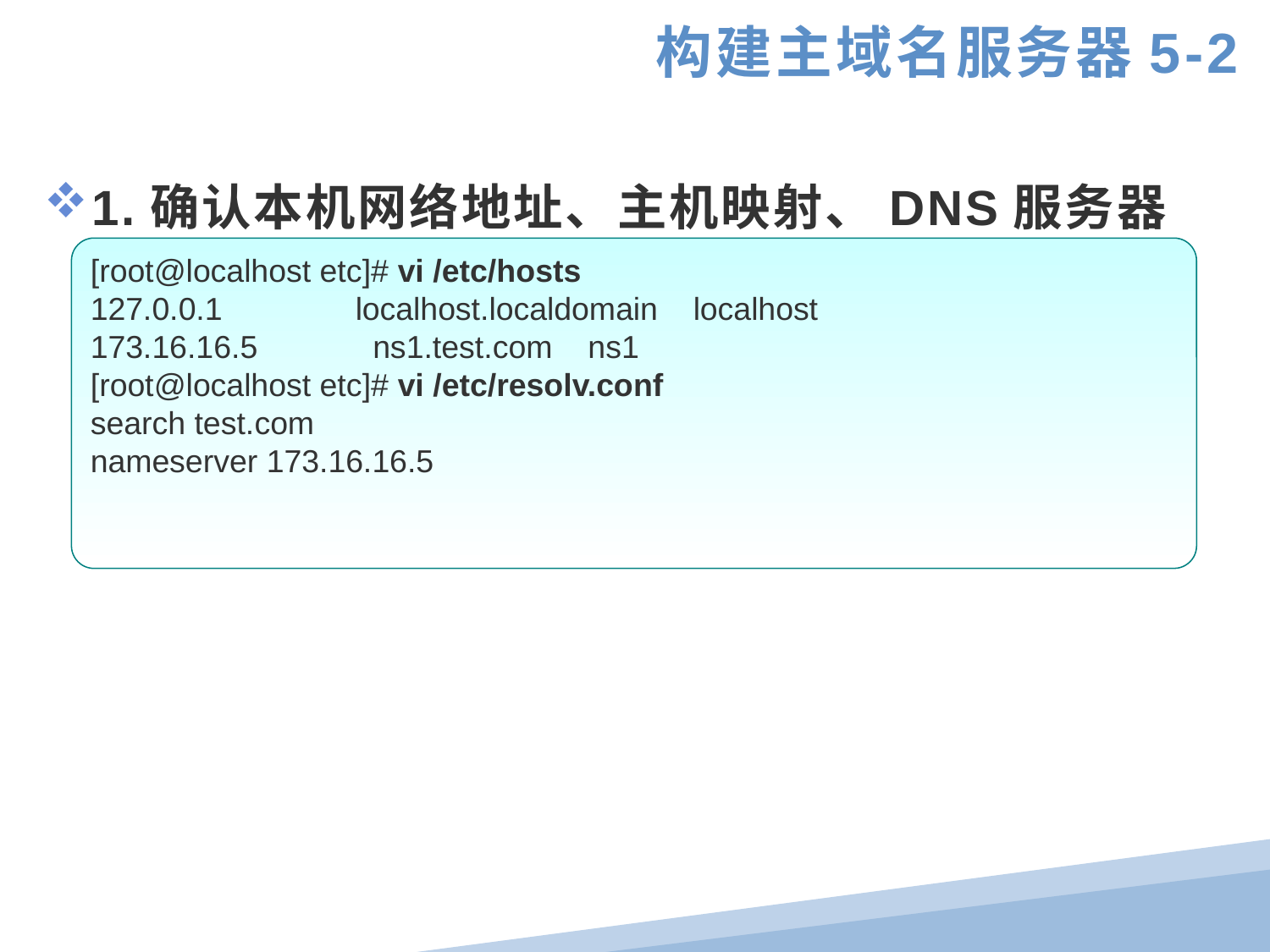

构建主域名服务器5-2
1.确认本机网络地址、主机映射、DNS服务器地址
[root@localhost etc]# vi /etc/hosts
127.0.0.1               localhost.localdomain    localhost
173.16.16.5             ns1.test.com    ns1
[root@localhost etc]# vi /etc/resolv.conf
search test.com
nameserver 173.16.16.5